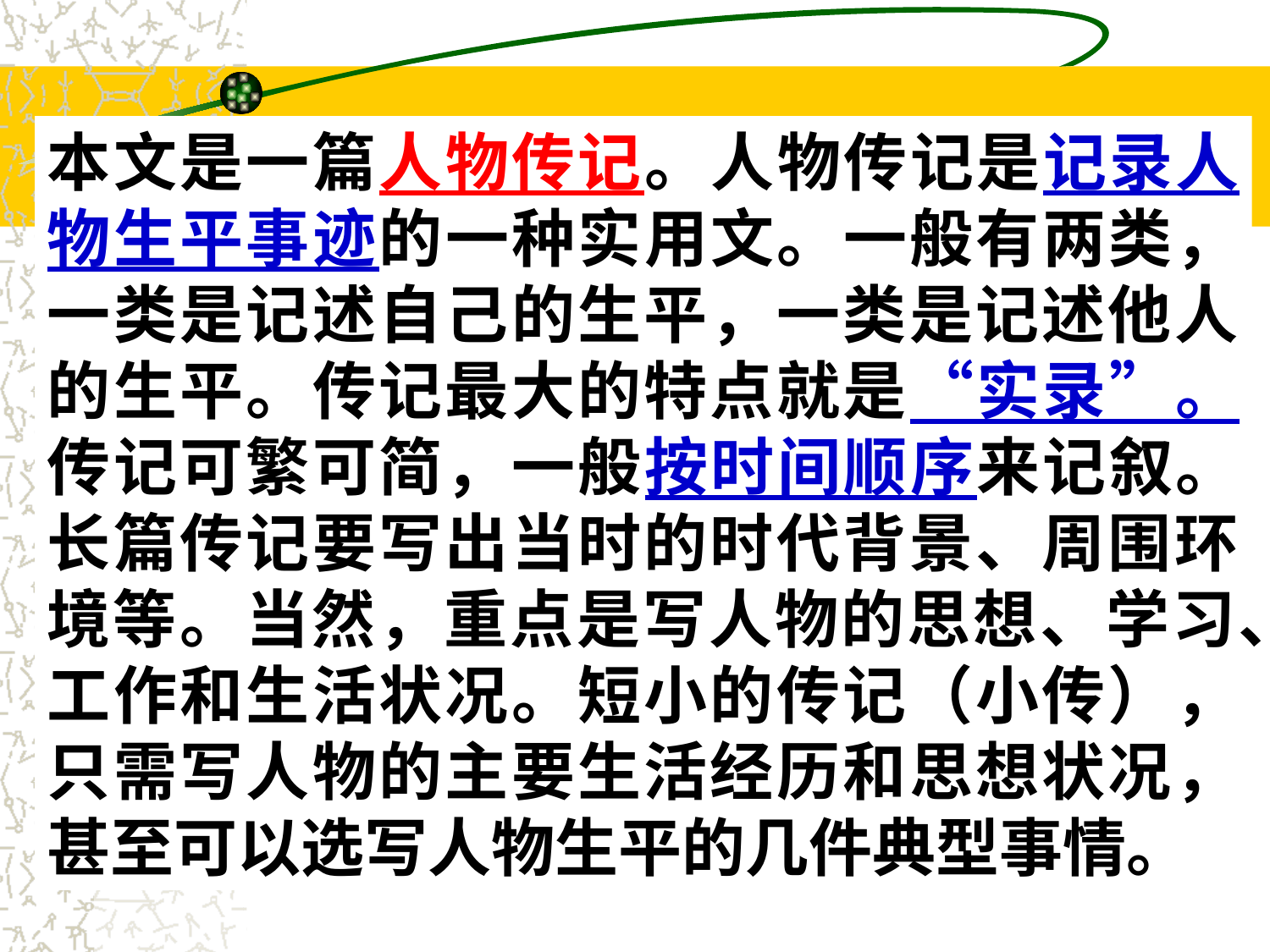

本文是一篇人物传记。人物传记是记录人物生平事迹的一种实用文。一般有两类，一类是记述自己的生平，一类是记述他人的生平。传记最大的特点就是“实录”。传记可繁可简，一般按时间顺序来记叙。长篇传记要写出当时的时代背景、周围环境等。当然，重点是写人物的思想、学习、工作和生活状况。短小的传记（小传），只需写人物的主要生活经历和思想状况，甚至可以选写人物生平的几件典型事情。